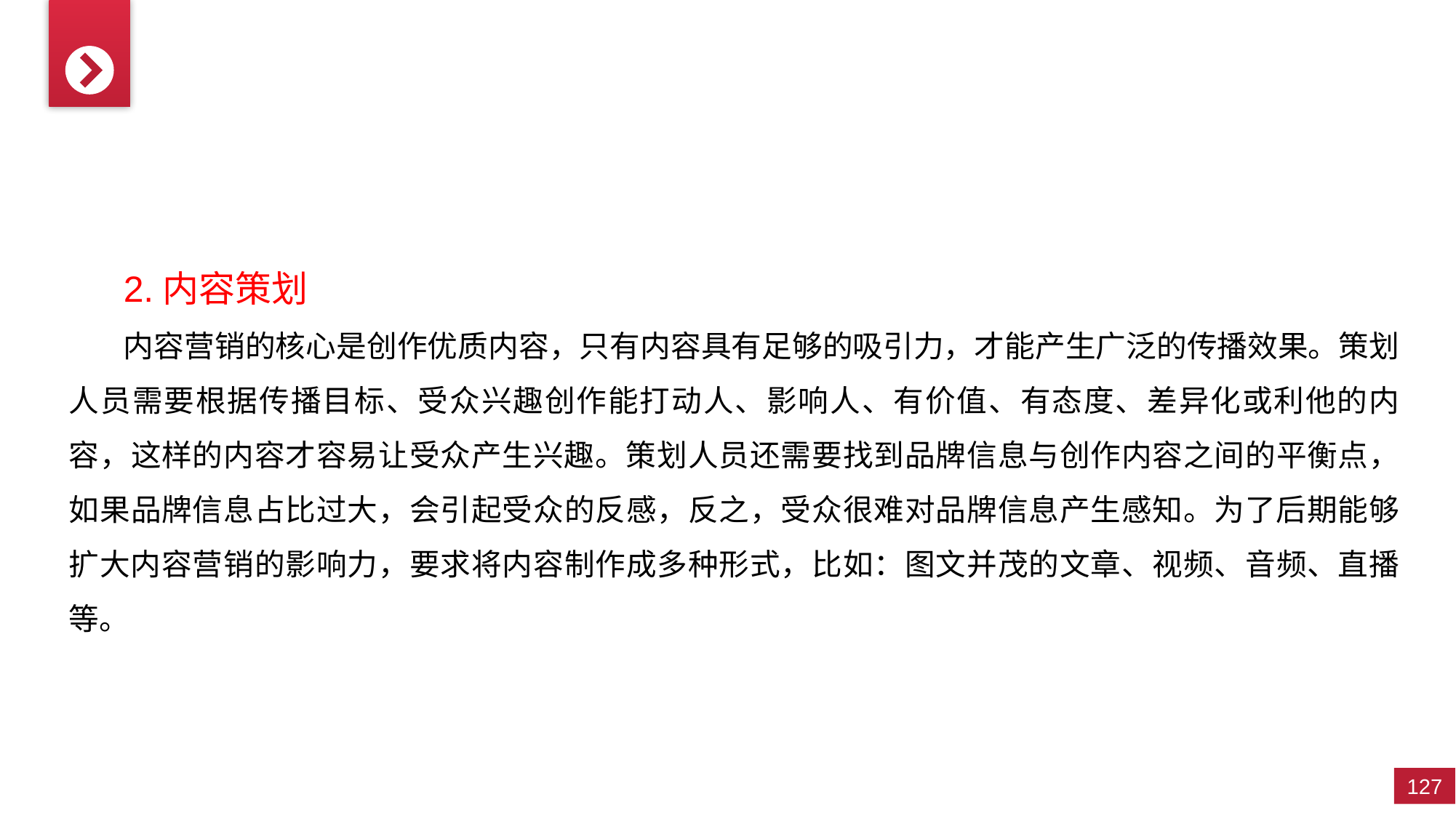

2.内容策划
内容营销的核心是创作优质内容，只有内容具有足够的吸引力，才能产生广泛的传播效果。策划人员需要根据传播目标、受众兴趣创作能打动人、影响人、有价值、有态度、差异化或利他的内容，这样的内容才容易让受众产生兴趣。策划人员还需要找到品牌信息与创作内容之间的平衡点，如果品牌信息占比过大，会引起受众的反感，反之，受众很难对品牌信息产生感知。为了后期能够扩大内容营销的影响力，要求将内容制作成多种形式，比如：图文并茂的文章、视频、音频、直播等。